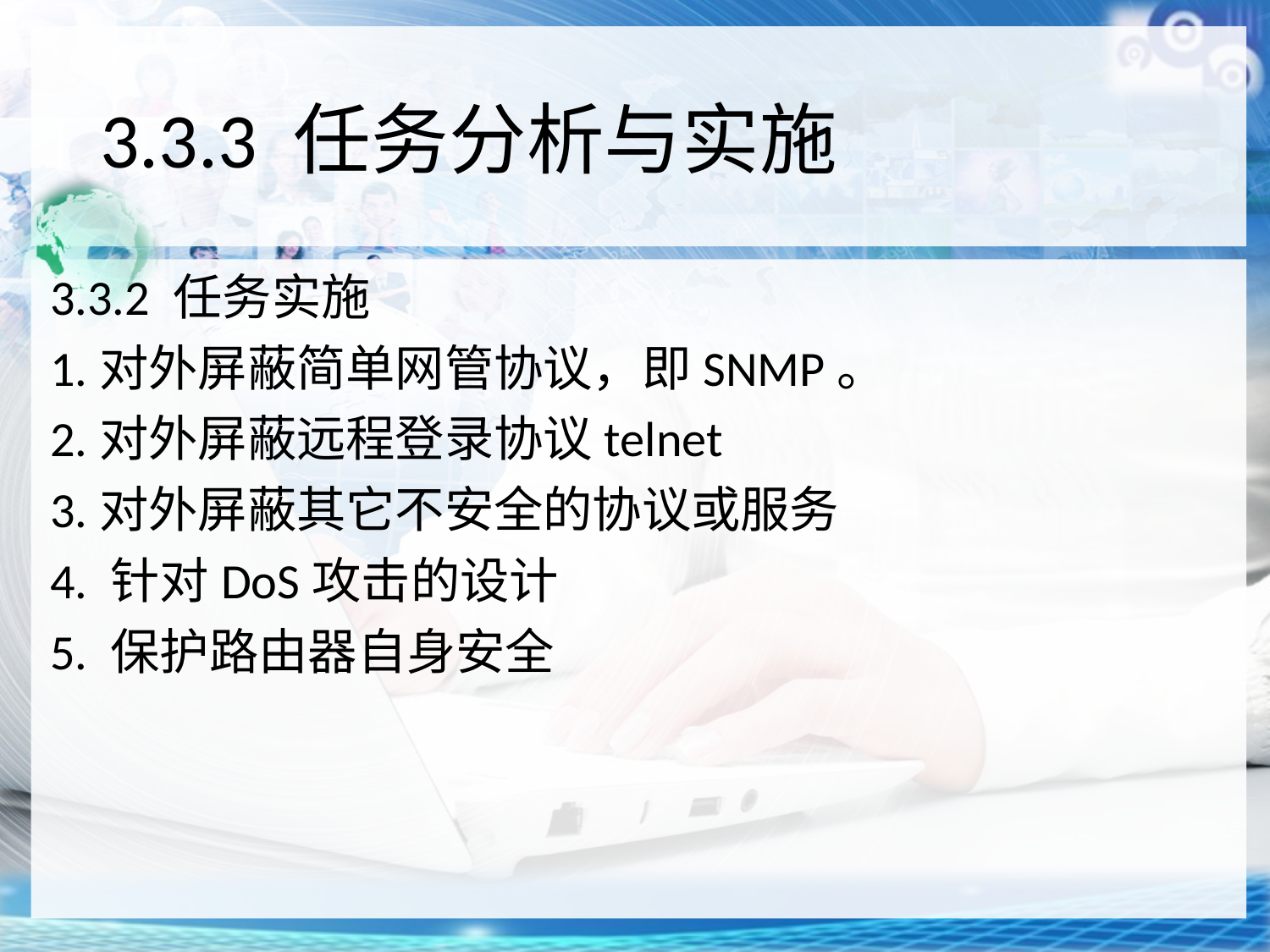

# 3.3.3 任务分析与实施
3.3.2 任务实施
1.对外屏蔽简单网管协议，即SNMP。
2.对外屏蔽远程登录协议telnet
3.对外屏蔽其它不安全的协议或服务
4. 针对DoS攻击的设计
5. 保护路由器自身安全